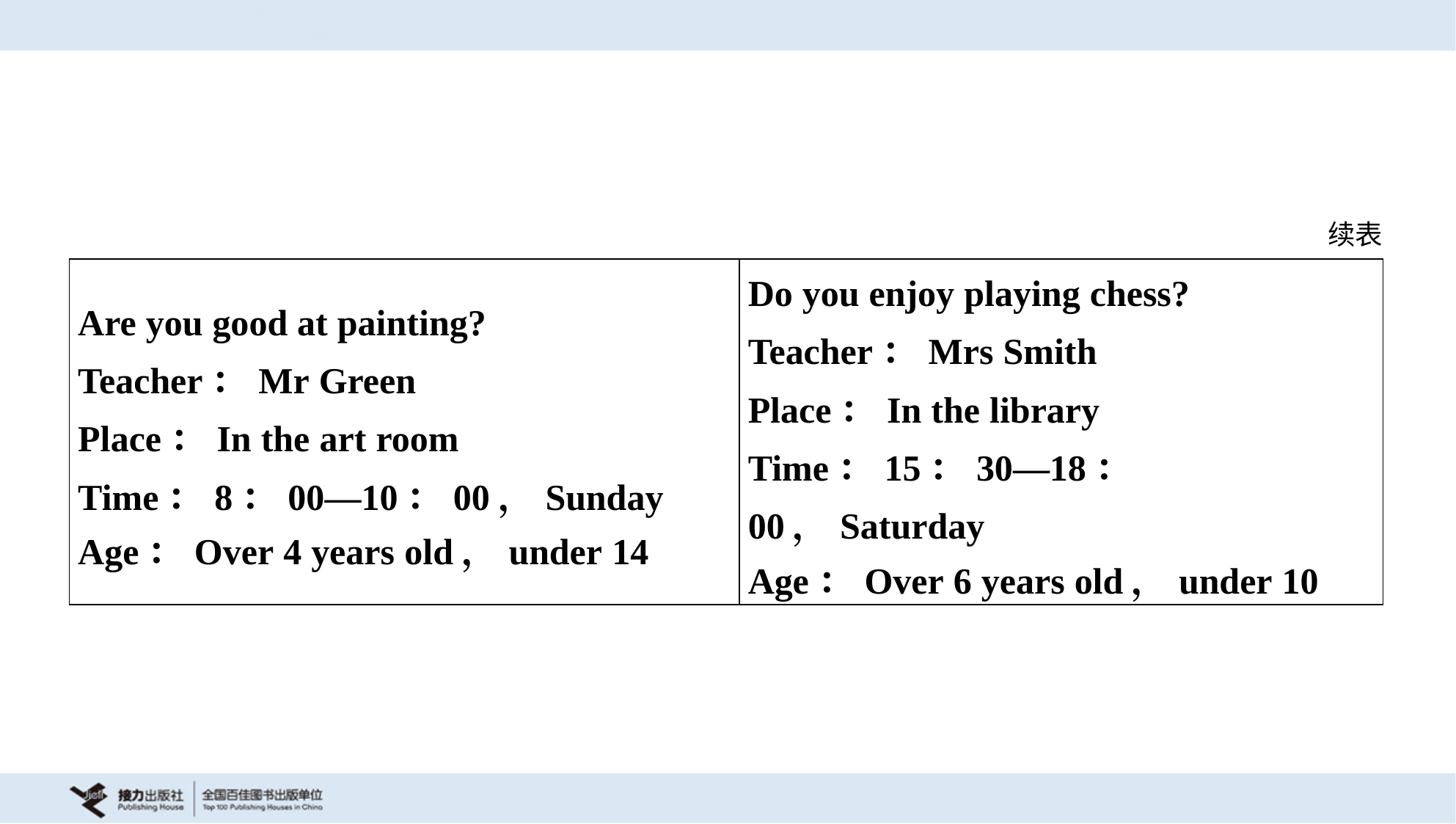

续表
| Are you good at painting? Teacher：Mr Green Place：In the art room Time：8：00—10：00，Sunday Age：Over 4 years old，under 14 | Do you enjoy playing chess? Teacher：Mrs Smith Place：In the library Time：15：30—18：00，Saturday Age：Over 6 years old，under 10 |
| --- | --- |